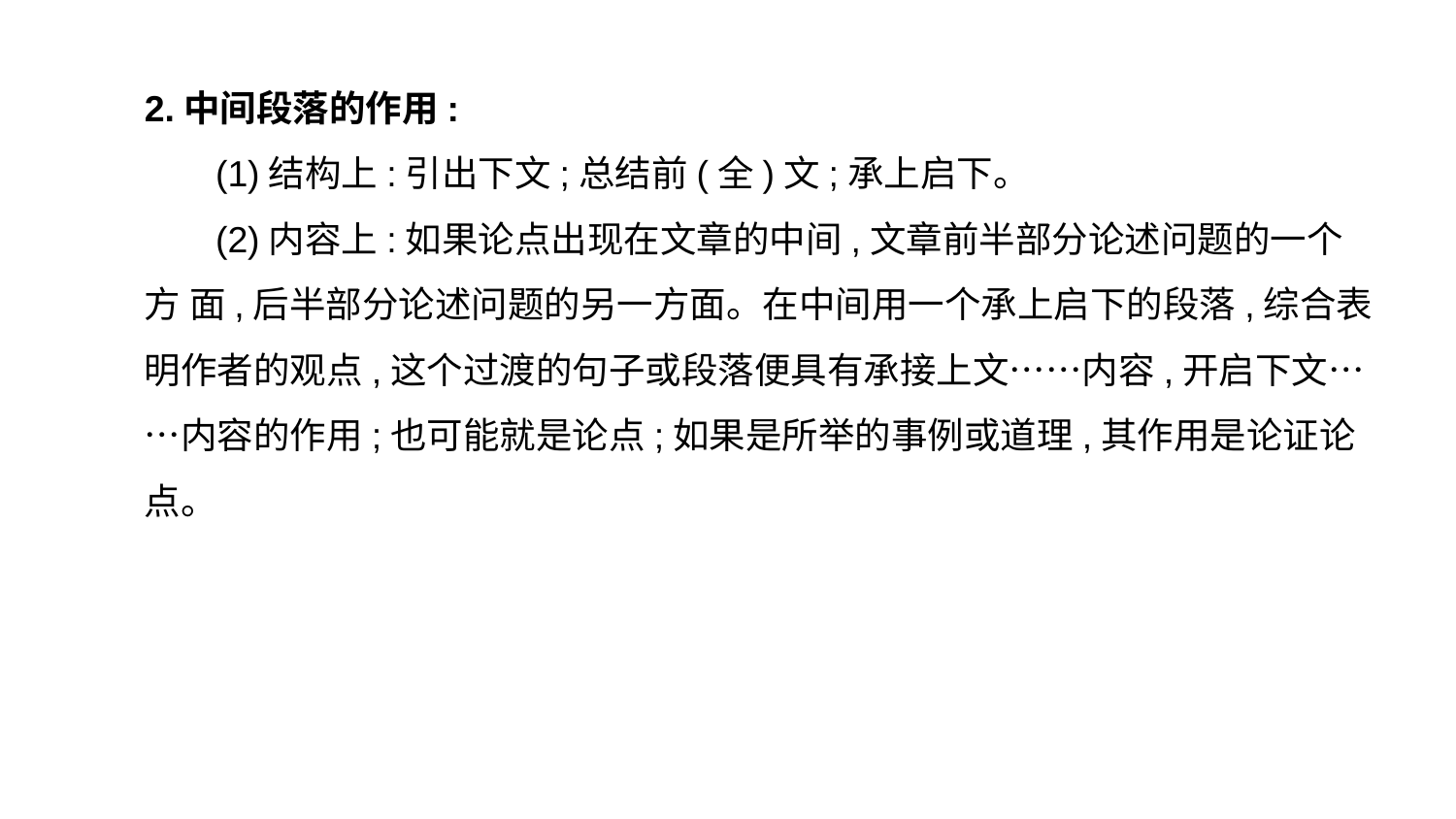

2.中间段落的作用:
(1)结构上:引出下文;总结前(全)文;承上启下。
(2)内容上:如果论点出现在文章的中间,文章前半部分论述问题的一个方 面,后半部分论述问题的另一方面。在中间用一个承上启下的段落,综合表明作者的观点,这个过渡的句子或段落便具有承接上文……内容,开启下文……内容的作用;也可能就是论点;如果是所举的事例或道理,其作用是论证论点。